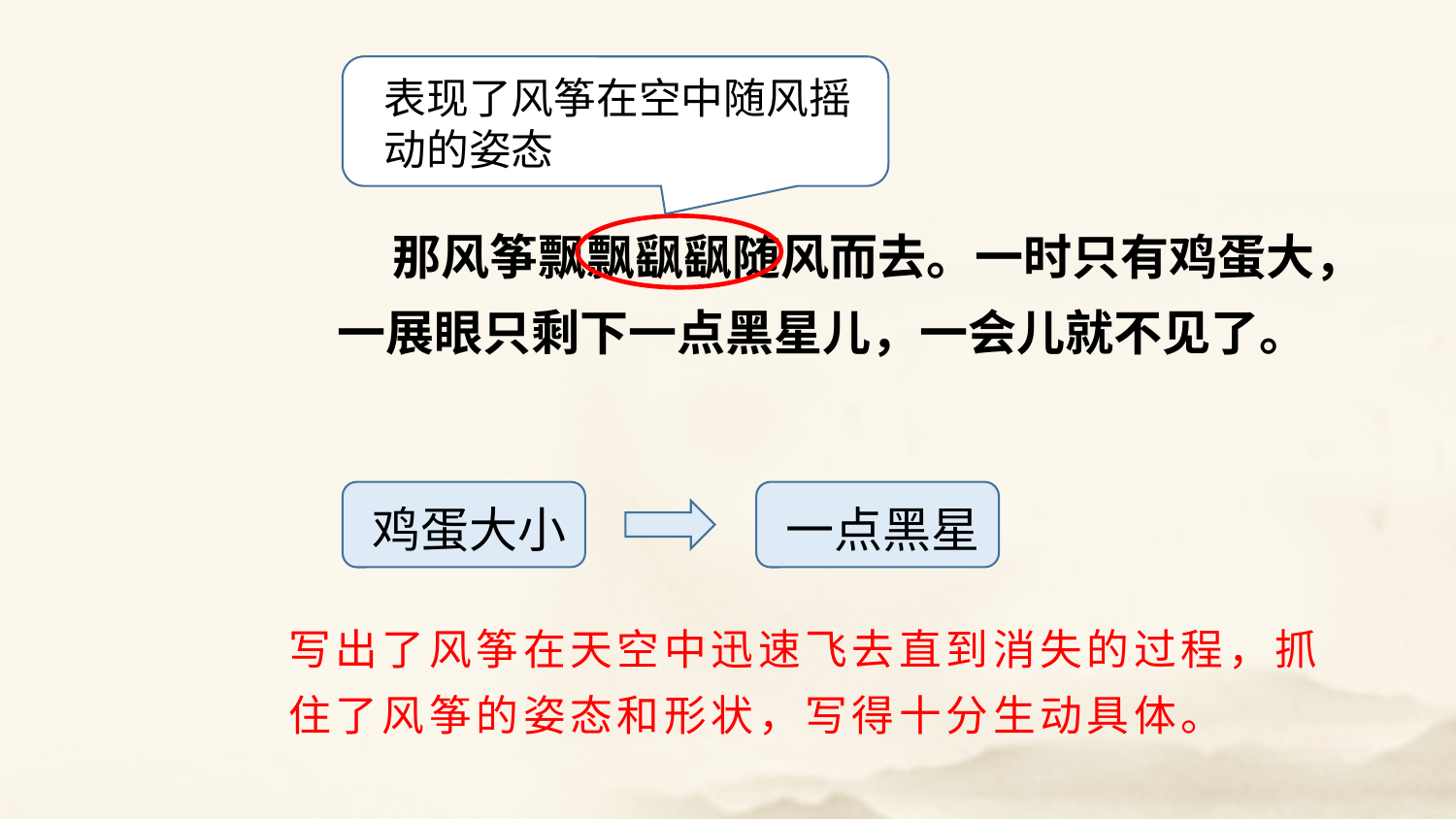

表现了风筝在空中随风摇动的姿态
    那风筝飘飘飖飖随风而去。一时只有鸡蛋大，一展眼只剩下一点黑星儿，一会儿就不见了。

鸡蛋大小

一点黑星

写出了风筝在天空中迅速飞去直到消失的过程，抓住了风筝的姿态和形状，写得十分生动具体。